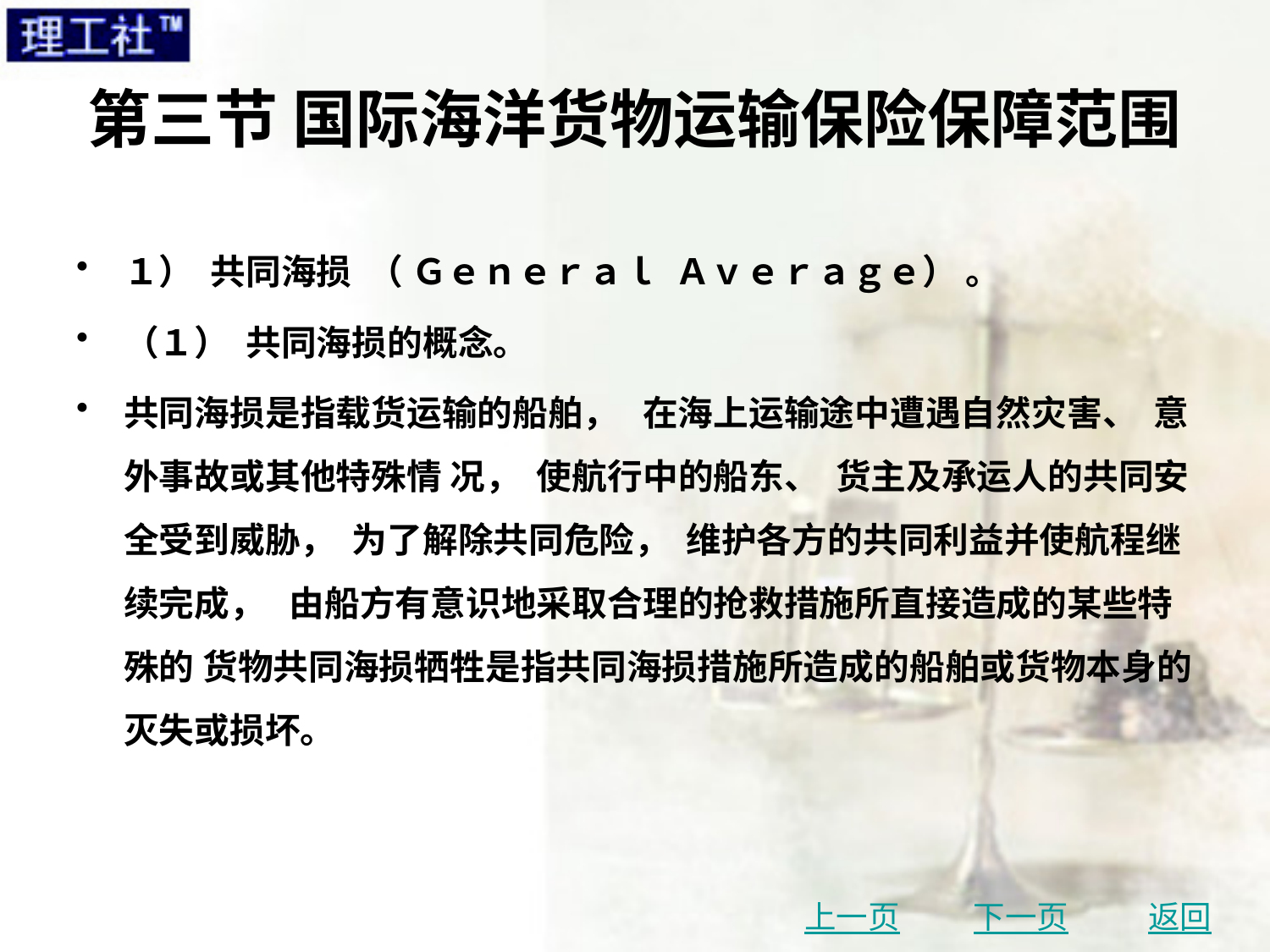

# 第三节 国际海洋货物运输保险保障范围
１）  共同海损  （ Ｇｅｎｅｒａｌ  Ａｖｅｒａｇｅ） 。
（１）  共同海损的概念。
共同海损是指载货运输的船舶，   在海上运输途中遭遇自然灾害、  意外事故或其他特殊情 况，  使航行中的船东、  货主及承运人的共同安全受到威胁，  为了解除共同危险，  维护各方的共同利益并使航程继续完成，   由船方有意识地采取合理的抢救措施所直接造成的某些特殊的 货物共同海损牺牲是指共同海损措施所造成的船舶或货物本身的灭失或损坏。

上一页
下一页
返回